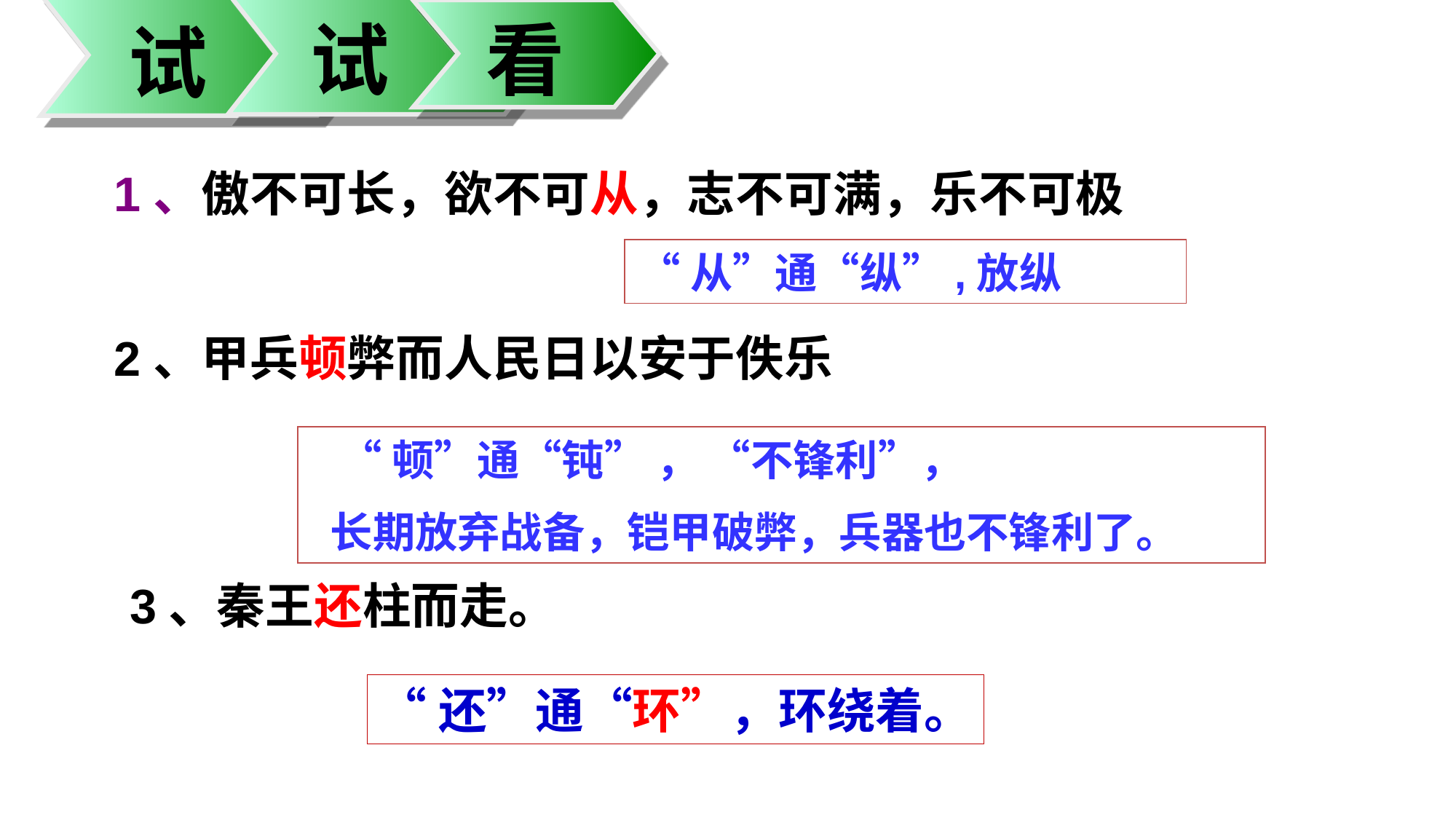

试
看
试
  1、傲不可长，欲不可从，志不可满，乐不可极

  2、甲兵顿弊而人民日以安于佚乐

3、秦王还柱而走。
“从”通“纵”,放纵
   “顿”通“钝” ， “不锋利”，
 长期放弃战备，铠甲破弊，兵器也不锋利了。
“还”通“环”，环绕着。